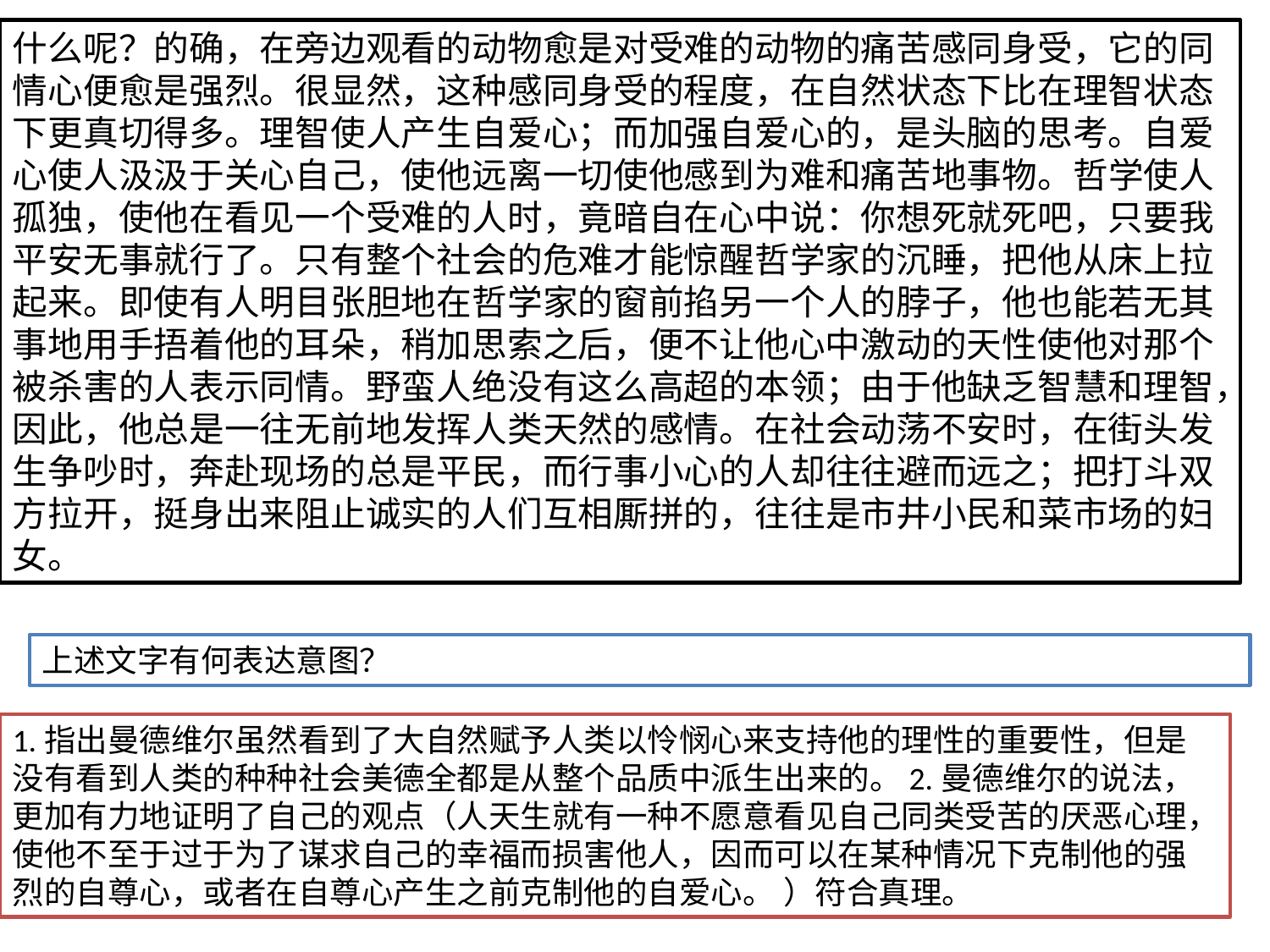

什么呢？的确，在旁边观看的动物愈是对受难的动物的痛苦感同身受，它的同情心便愈是强烈。很显然，这种感同身受的程度，在自然状态下比在理智状态下更真切得多。理智使人产生自爱心；而加强自爱心的，是头脑的思考。自爱心使人汲汲于关心自己，使他远离一切使他感到为难和痛苦地事物。哲学使人孤独，使他在看见一个受难的人时，竟暗自在心中说：你想死就死吧，只要我平安无事就行了。只有整个社会的危难才能惊醒哲学家的沉睡，把他从床上拉起来。即使有人明目张胆地在哲学家的窗前掐另一个人的脖子，他也能若无其事地用手捂着他的耳朵，稍加思索之后，便不让他心中激动的天性使他对那个被杀害的人表示同情。野蛮人绝没有这么高超的本领；由于他缺乏智慧和理智，因此，他总是一往无前地发挥人类天然的感情。在社会动荡不安时，在街头发生争吵时，奔赴现场的总是平民，而行事小心的人却往往避而远之；把打斗双方拉开，挺身出来阻止诚实的人们互相厮拼的，往往是市井小民和菜市场的妇女。
上述文字有何表达意图？
1.指出曼德维尔虽然看到了大自然赋予人类以怜悯心来支持他的理性的重要性，但是没有看到人类的种种社会美德全都是从整个品质中派生出来的。2.曼德维尔的说法，更加有力地证明了自己的观点（人天生就有一种不愿意看见自己同类受苦的厌恶心理，使他不至于过于为了谋求自己的幸福而损害他人，因而可以在某种情况下克制他的强烈的自尊心，或者在自尊心产生之前克制他的自爱心。 ）符合真理。